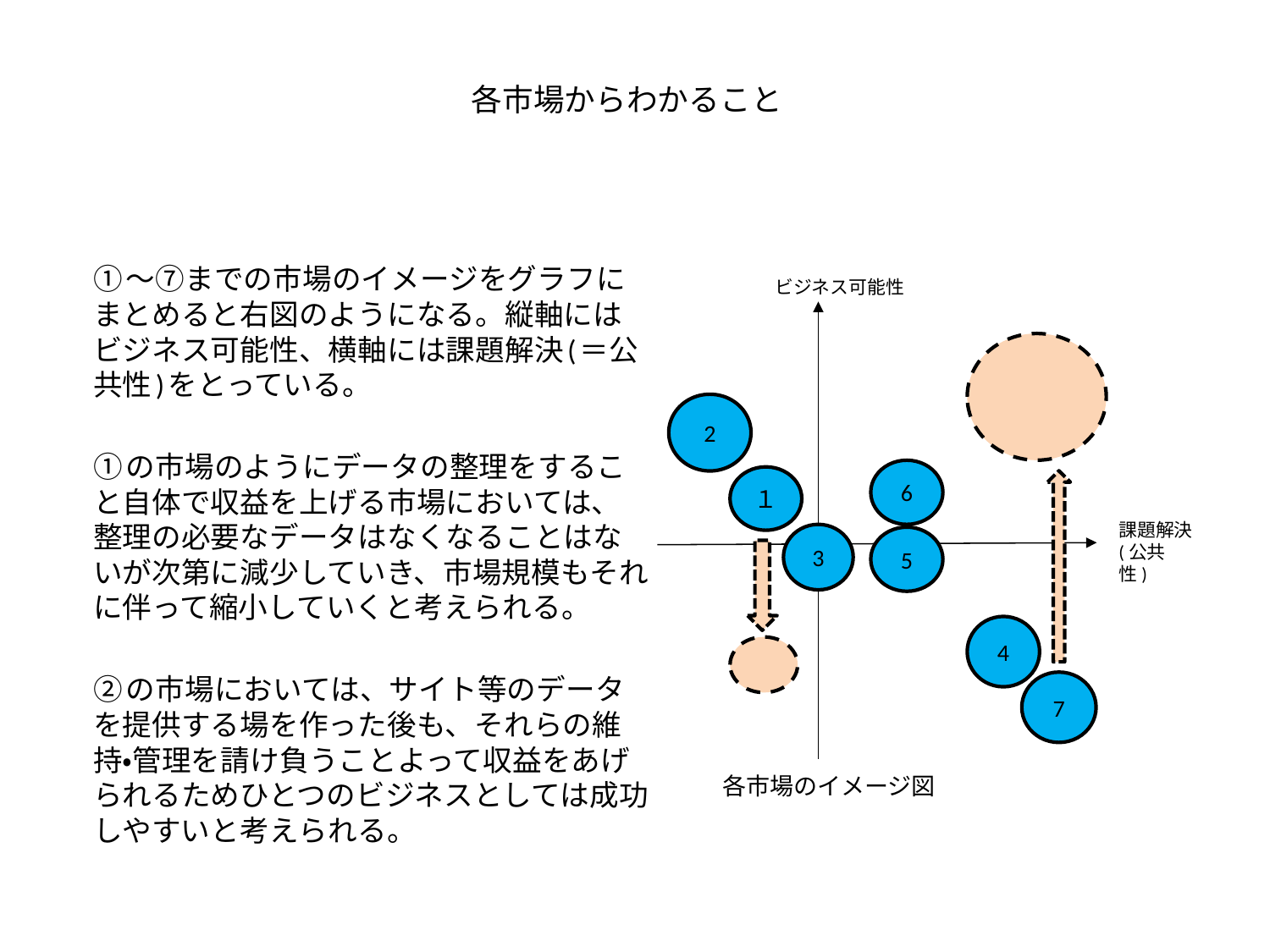

# 各市場からわかること
①～⑦までの市場のイメージをグラフにまとめると右図のようになる。縦軸にはビジネス可能性、横軸には課題解決(＝公共性)をとっている。

①の市場のようにデータの整理をすること自体で収益を上げる市場においては、整理の必要なデータはなくなることはないが次第に減少していき、市場規模もそれに伴って縮小していくと考えられる。

②の市場においては、サイト等のデータを提供する場を作った後も、それらの維持・管理を請け負うことよって収益をあげられるためひとつのビジネスとしては成功しやすいと考えられる。

ビジネス可能性

2
6
１

課題解決
(公共性)
3
5

4

7
各市場のイメージ図